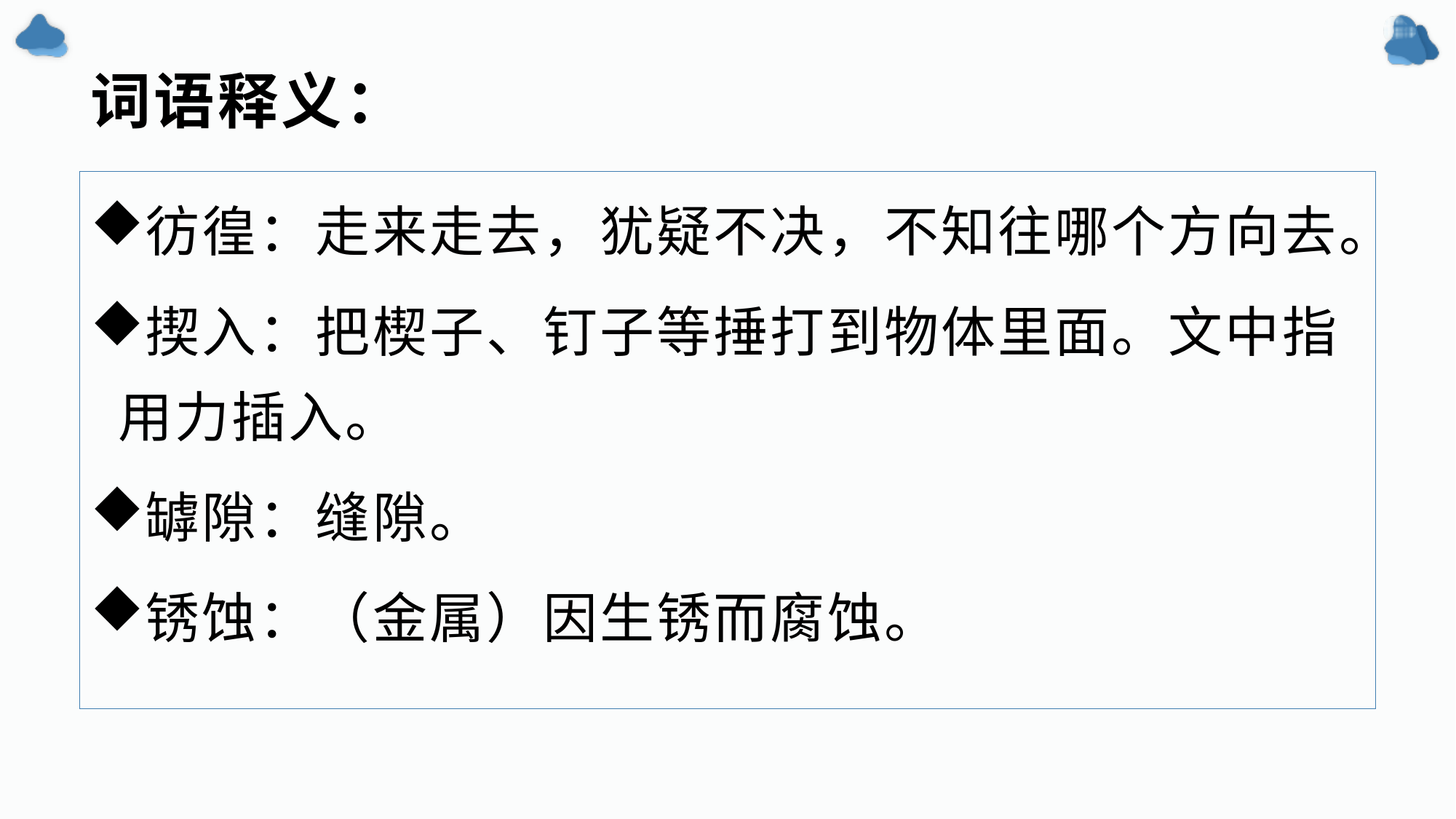

# 词语释义：
彷徨：走来走去，犹疑不决，不知往哪个方向去。
揳入：把楔子、钉子等捶打到物体里面。文中指用力插入。
罅隙：缝隙。
锈蚀：（金属）因生锈而腐蚀。